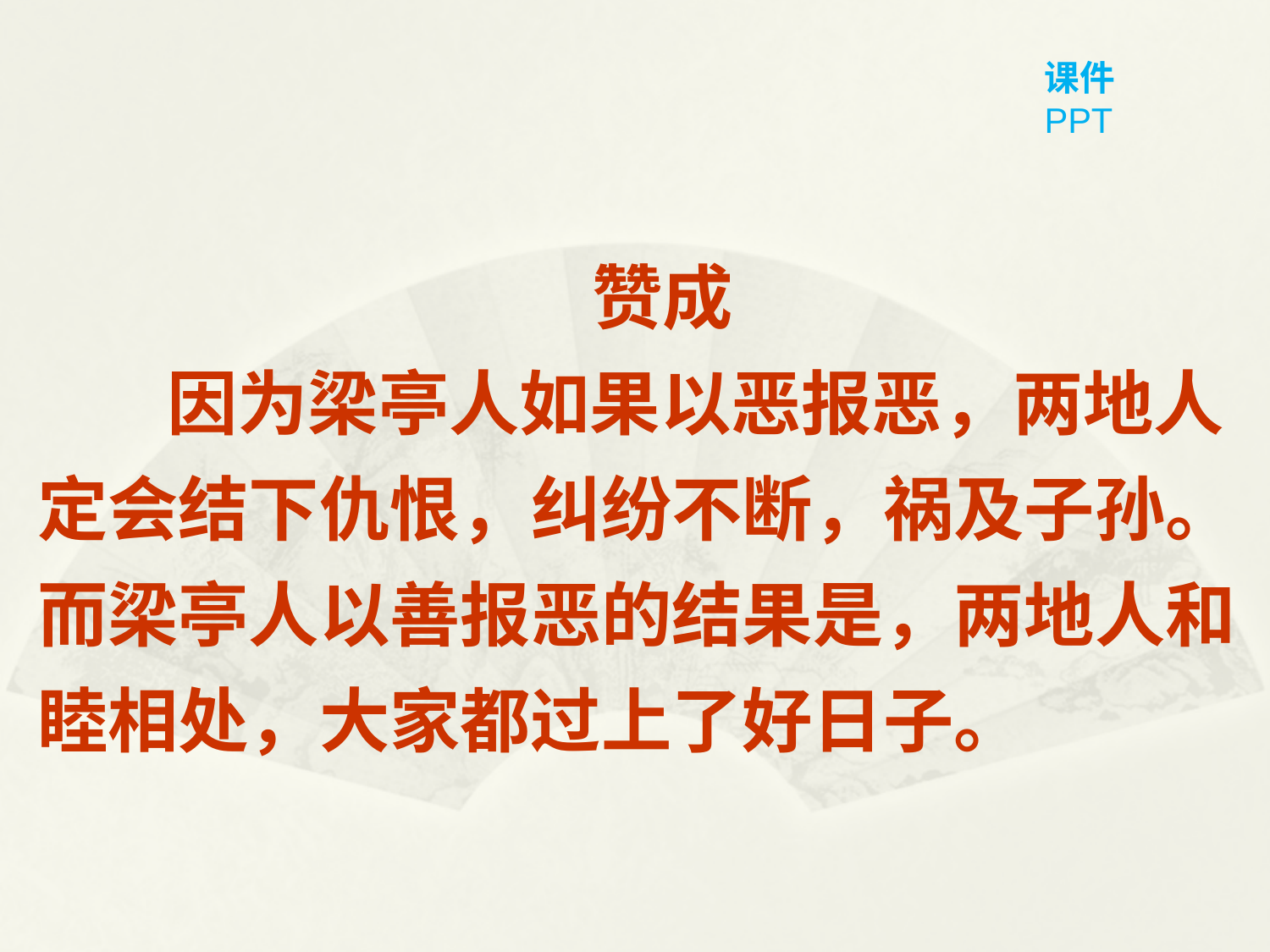

课件PPT
赞成
       因为梁亭人如果以恶报恶，两地人定会结下仇恨，纠纷不断，祸及子孙。而梁亭人以善报恶的结果是，两地人和睦相处，大家都过上了好日子。